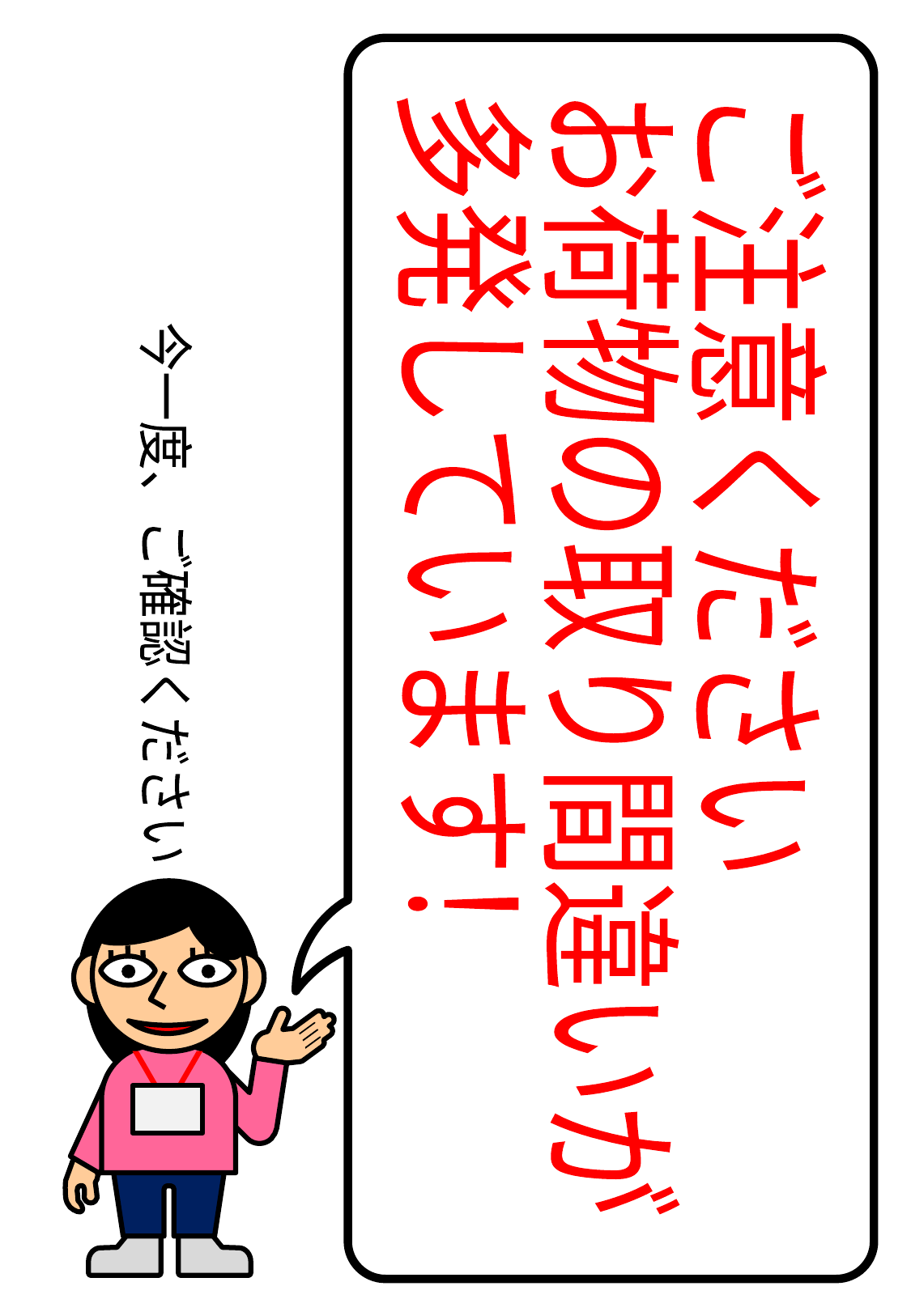

ご注意ください
お荷物の取り間違いが
多発しています！
今一度、ご確認ください